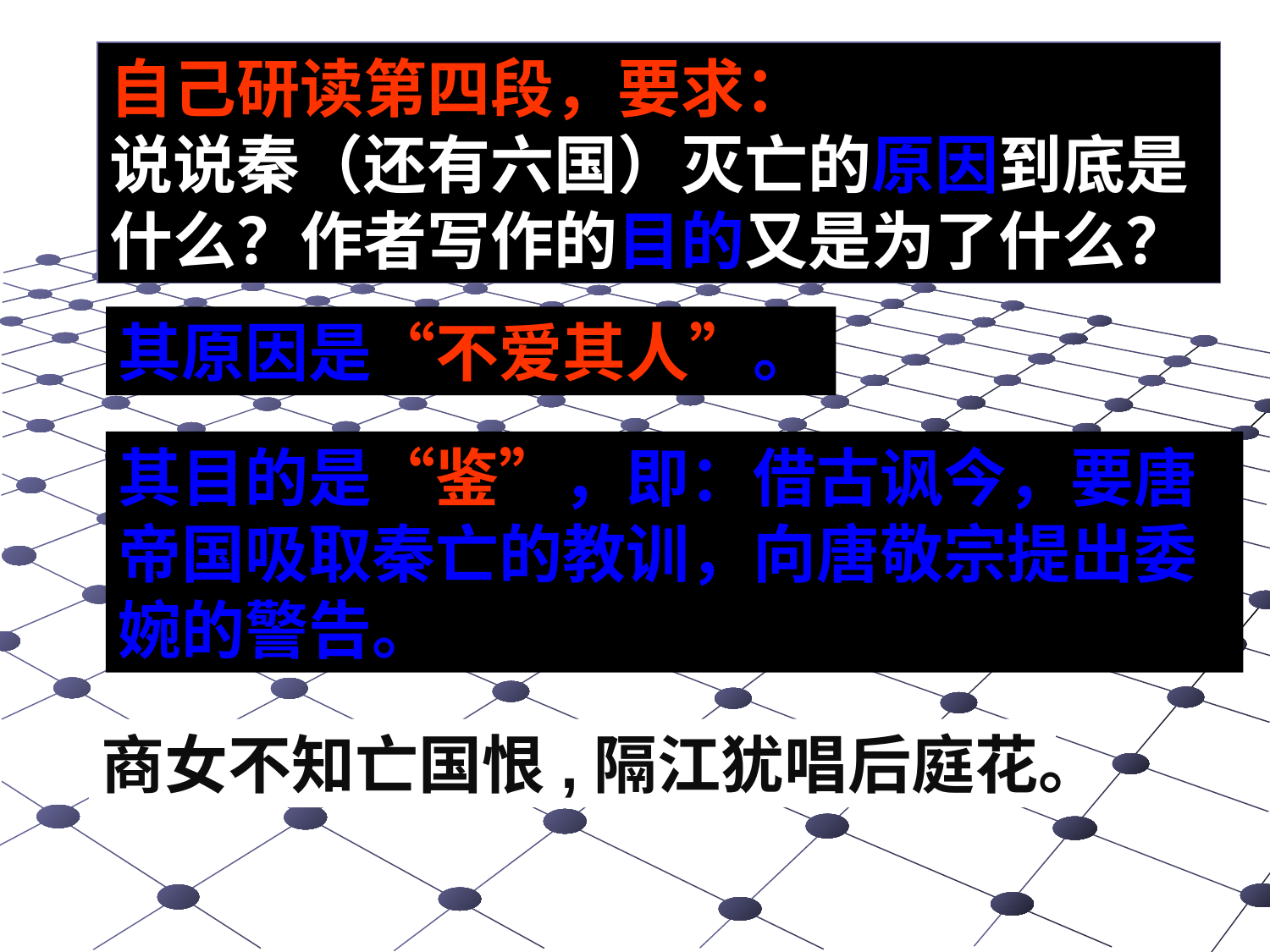

自己研读第四段，要求：
说说秦（还有六国）灭亡的原因到底是什么？作者写作的目的又是为了什么？
其原因是“不爱其人”。
其目的是“鉴”，即：借古讽今，要唐帝国吸取秦亡的教训，向唐敬宗提出委婉的警告。
商女不知亡国恨,隔江犹唱后庭花。